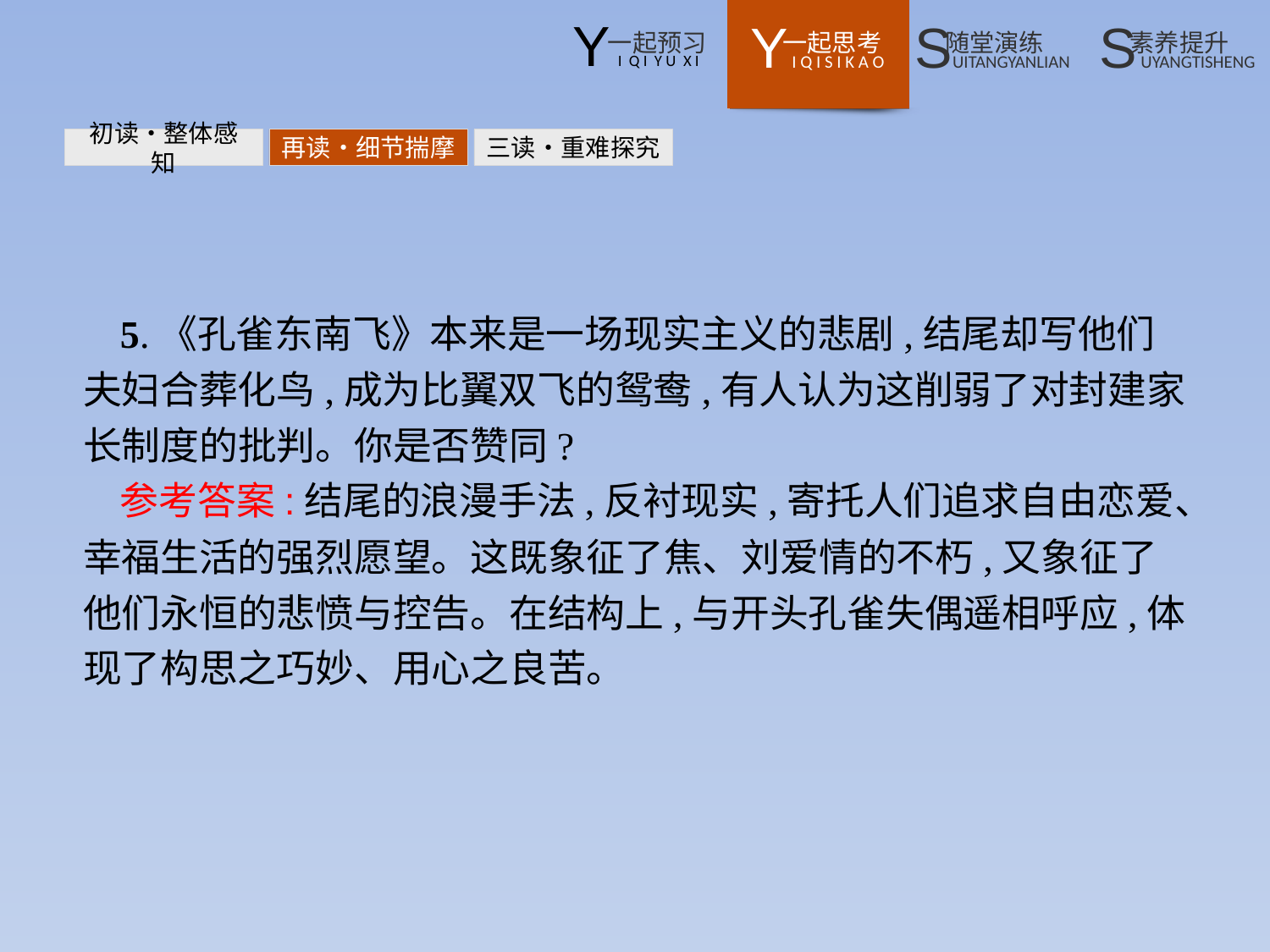

初读•整体感知
再读•细节揣摩
三读•重难探究
5.《孔雀东南飞》本来是一场现实主义的悲剧,结尾却写他们夫妇合葬化鸟,成为比翼双飞的鸳鸯,有人认为这削弱了对封建家长制度的批判。你是否赞同?
参考答案:结尾的浪漫手法,反衬现实,寄托人们追求自由恋爱、幸福生活的强烈愿望。这既象征了焦、刘爱情的不朽,又象征了他们永恒的悲愤与控告。在结构上,与开头孔雀失偶遥相呼应,体现了构思之巧妙、用心之良苦。